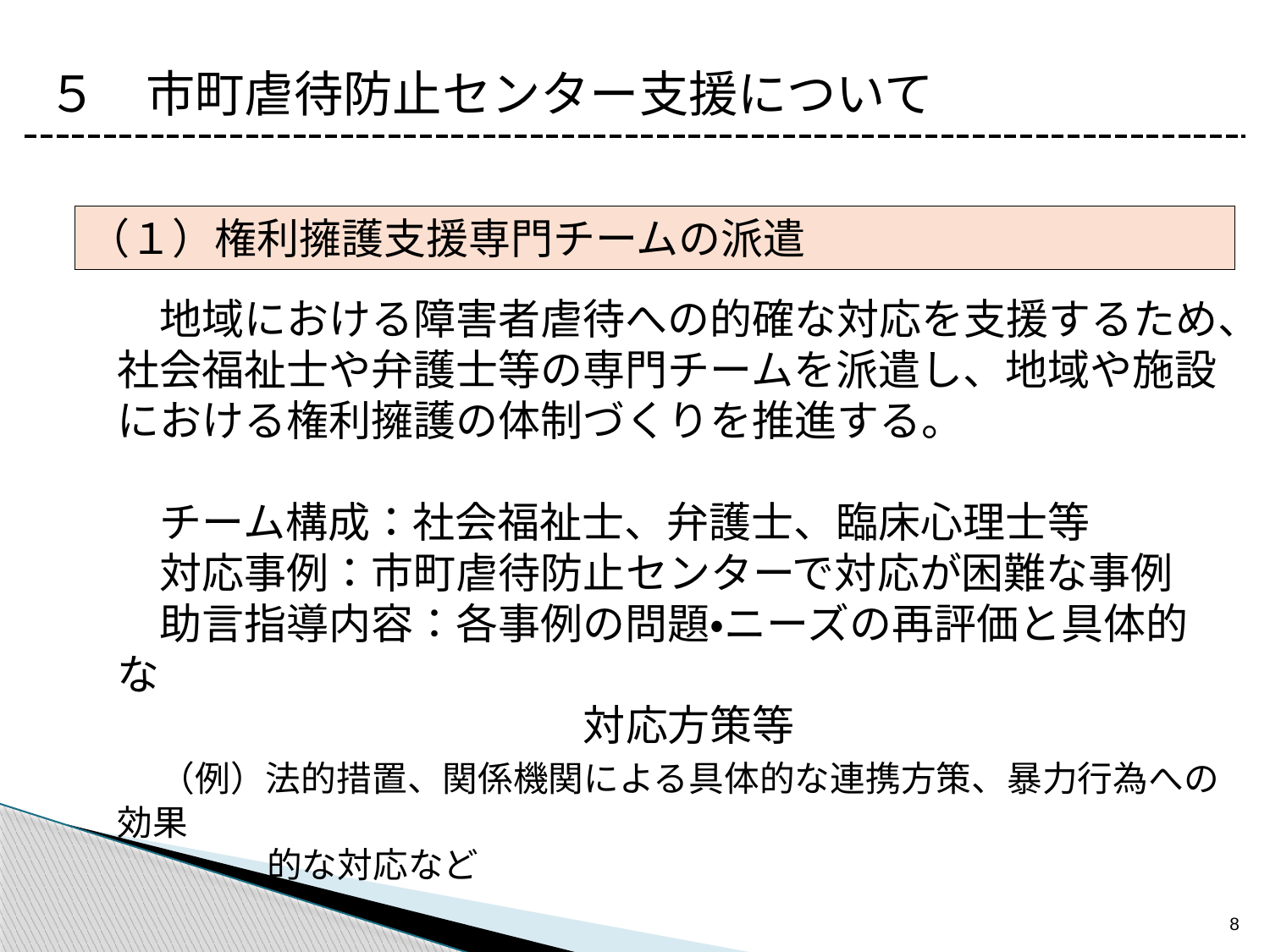

５　市町虐待防止センター支援について
（１）権利擁護支援専門チームの派遣
　地域における障害者虐待への的確な対応を支援するため、社会福祉士や弁護士等の専門チームを派遣し、地域や施設における権利擁護の体制づくりを推進する。

　チーム構成：社会福祉士、弁護士、臨床心理士等
　対応事例：市町虐待防止センターで対応が困難な事例
　助言指導内容：各事例の問題・ニーズの再評価と具体的な
　　　　　　　　　　　対応方策等
　（例）法的措置、関係機関による具体的な連携方策、暴力行為への効果
　　　　 的な対応など
8